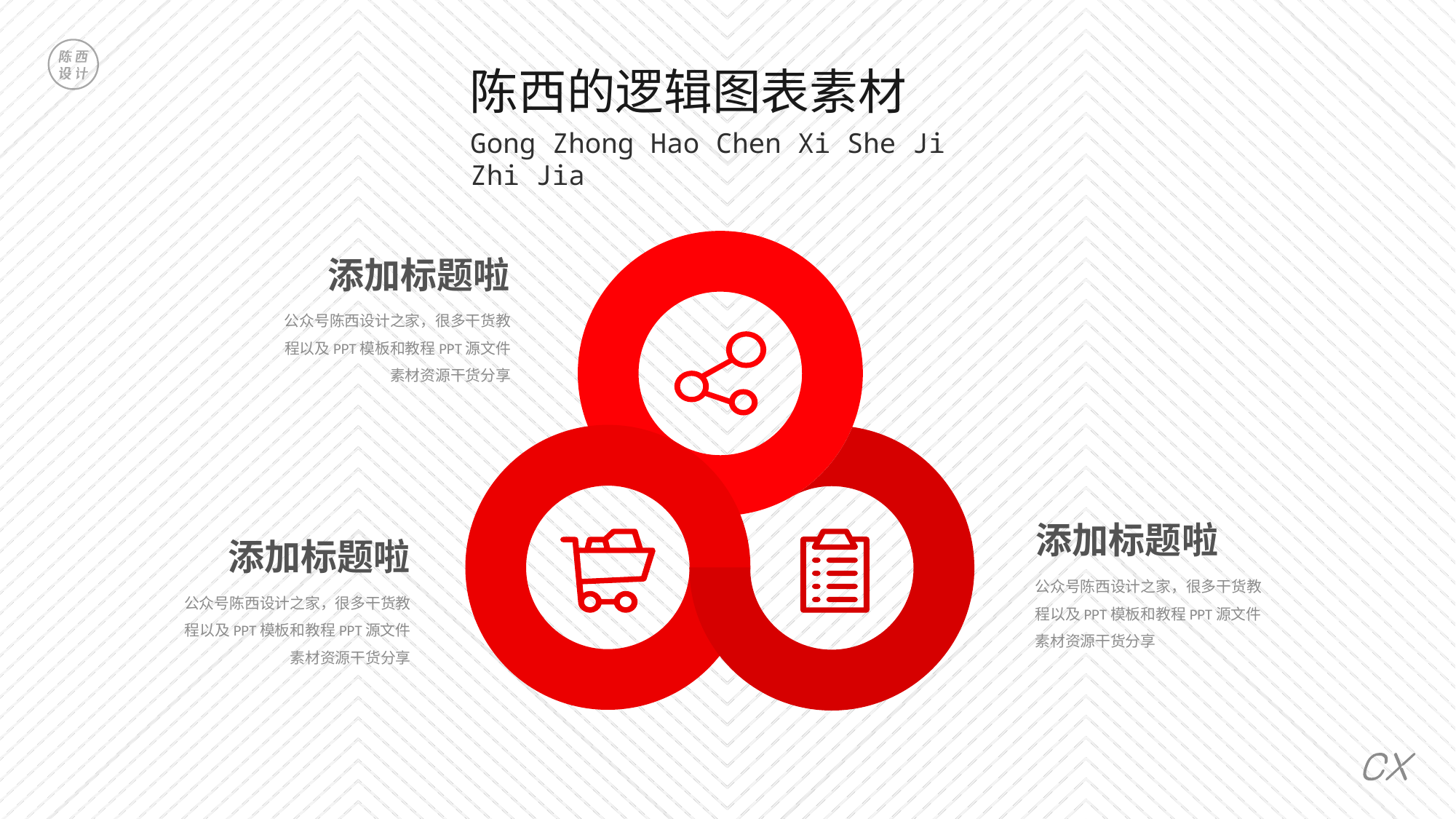

陈西的逻辑图表素材
Gong Zhong Hao Chen Xi She Ji Zhi Jia

添加标题啦
公众号陈西设计之家，很多干货教程以及PPT模板和教程PPT源文件
素材资源干货分享

添加标题啦
添加标题啦

公众号陈西设计之家，很多干货教程以及PPT模板和教程PPT源文件
素材资源干货分享
公众号陈西设计之家，很多干货教程以及PPT模板和教程PPT源文件
素材资源干货分享